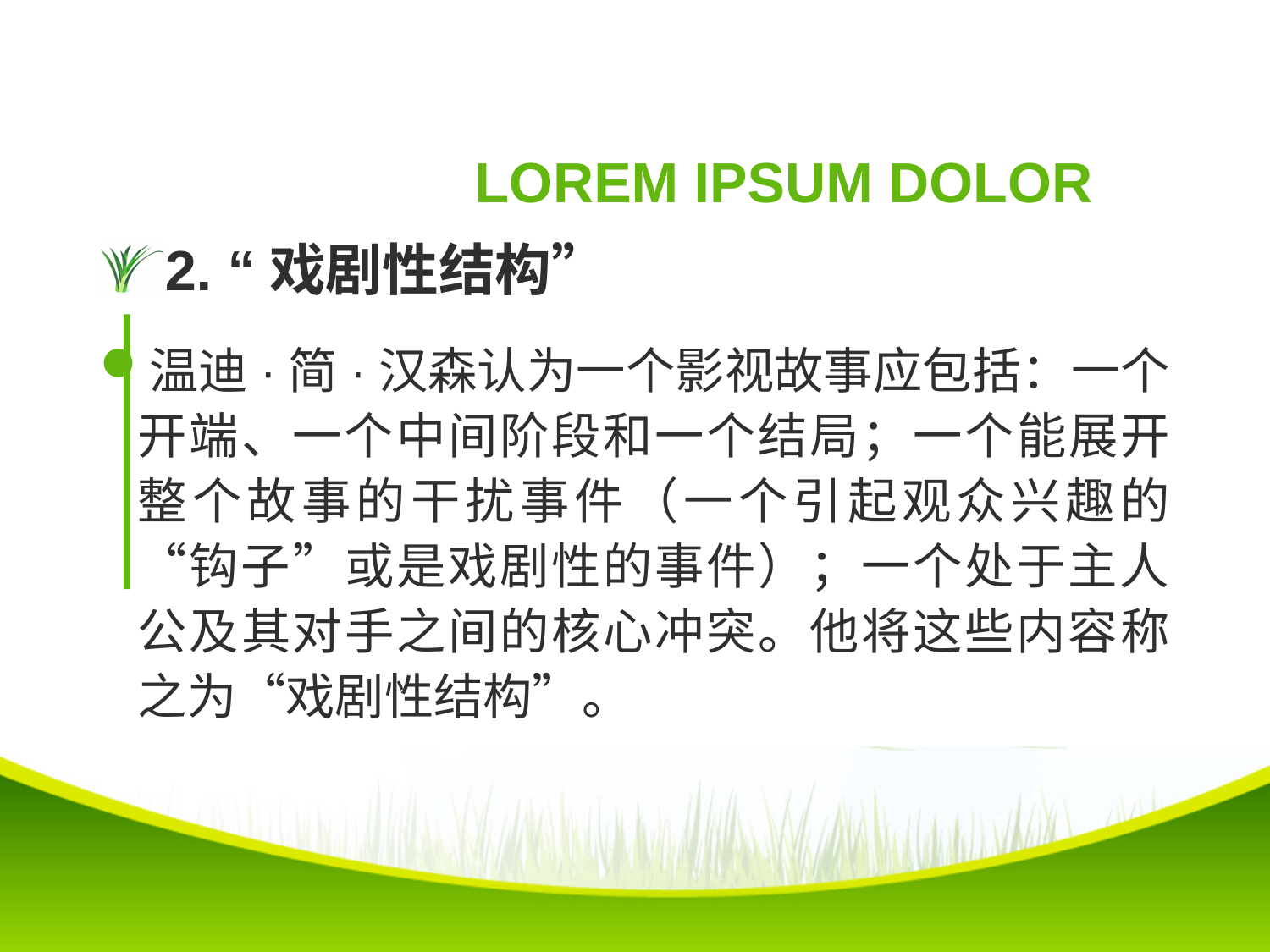

LOREM IPSUM DOLOR
2. “戏剧性结构”
温迪·简·汉森认为一个影视故事应包括：一个开端、一个中间阶段和一个结局；一个能展开整个故事的干扰事件（一个引起观众兴趣的“钩子”或是戏剧性的事件）；一个处于主人公及其对手之间的核心冲突。他将这些内容称之为“戏剧性结构”。